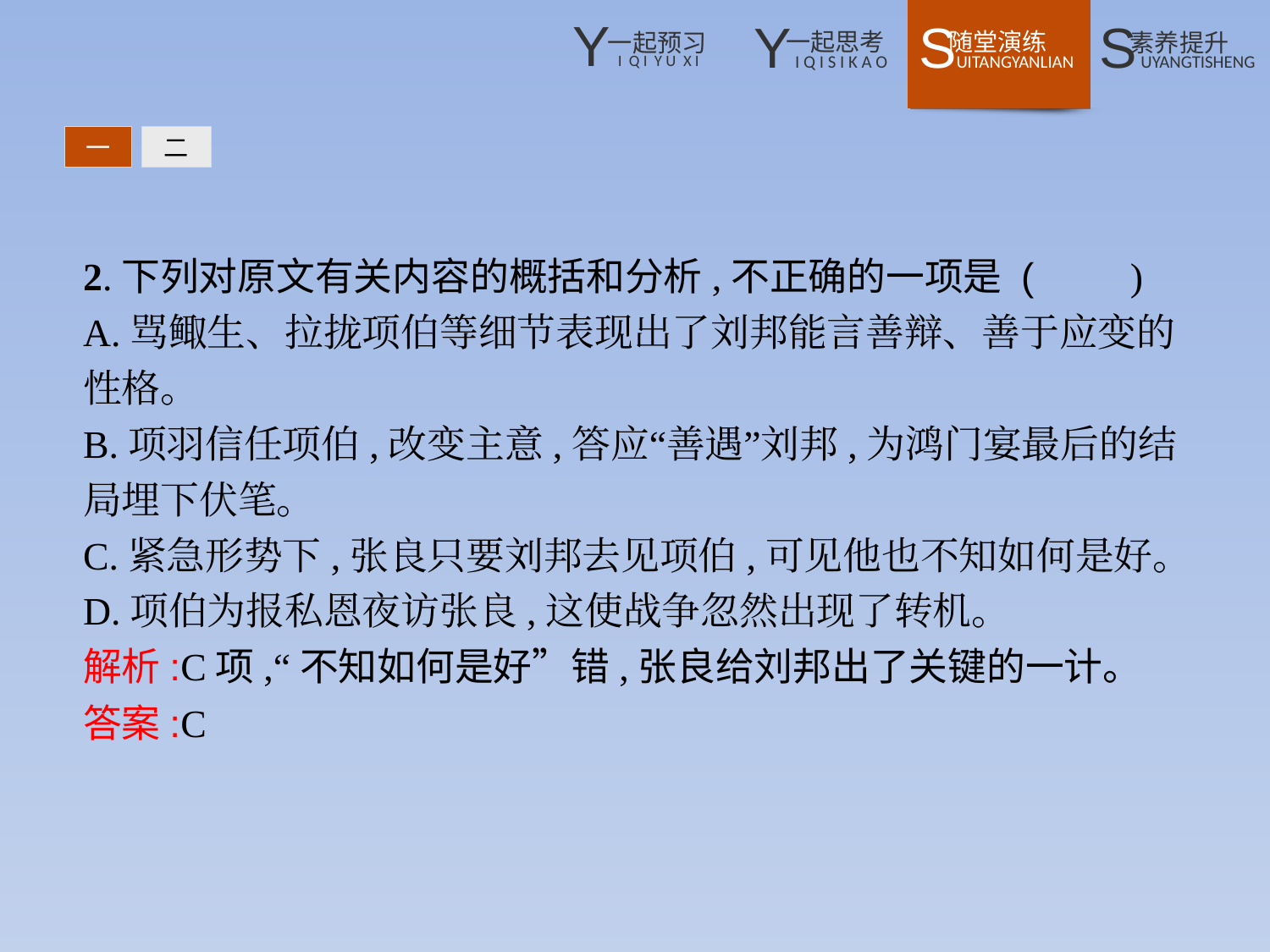

一
二
2.下列对原文有关内容的概括和分析,不正确的一项是 (　　)
A.骂鲰生、拉拢项伯等细节表现出了刘邦能言善辩、善于应变的性格。
B.项羽信任项伯,改变主意,答应“善遇”刘邦,为鸿门宴最后的结局埋下伏笔。
C.紧急形势下,张良只要刘邦去见项伯,可见他也不知如何是好。
D.项伯为报私恩夜访张良,这使战争忽然出现了转机。
解析:C项,“不知如何是好”错,张良给刘邦出了关键的一计。
答案:C